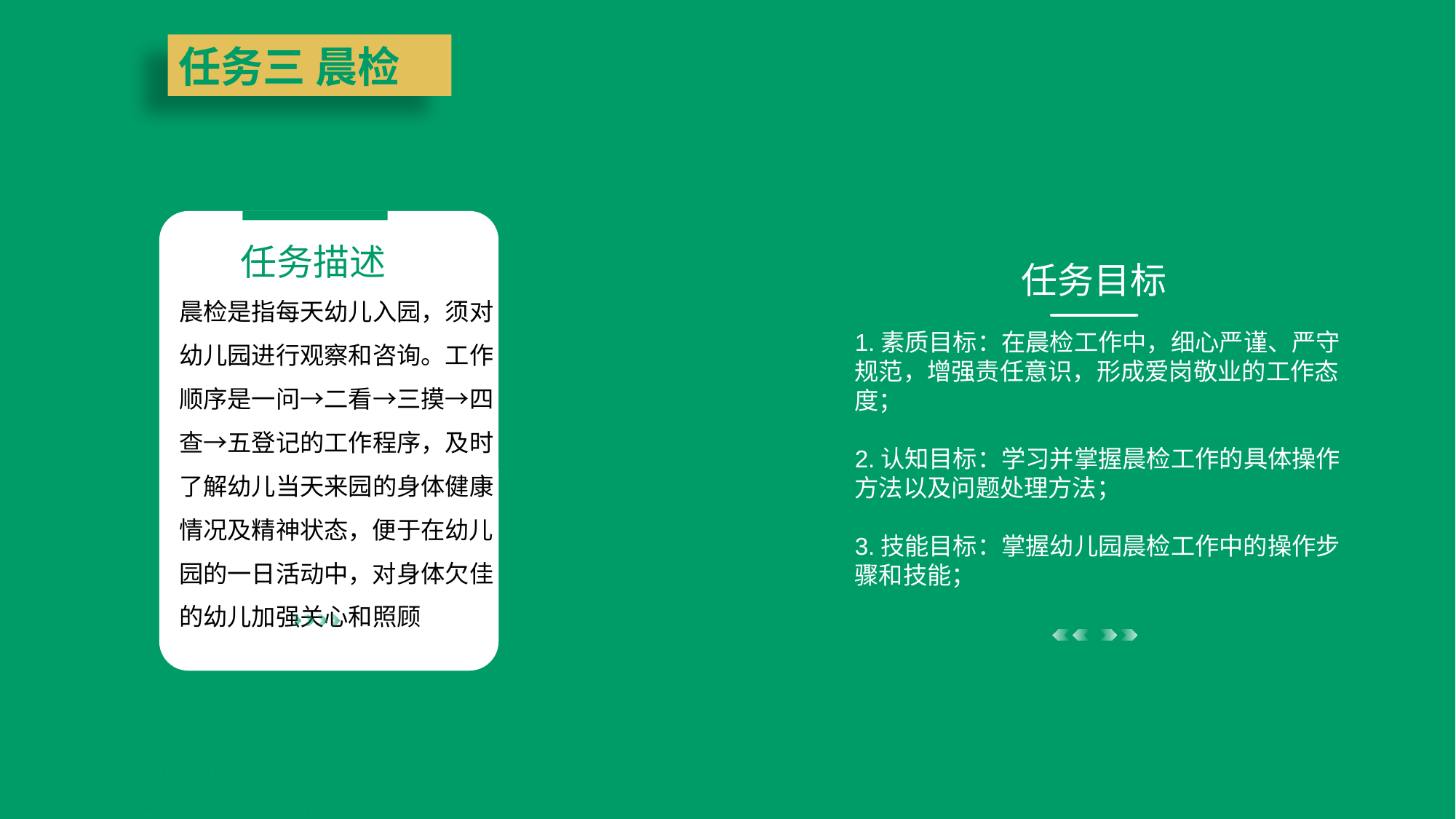

任务三 晨检

任务目标
1.素质目标：在晨检工作中，细心严谨、严守规范，增强责任意识，形成爱岗敬业的工作态度；

2.认知目标：学习并掌握晨检工作的具体操作方法以及问题处理方法；

3.技能目标：掌握幼儿园晨检工作中的操作步骤和技能；

任务描述
晨检是指每天幼儿入园，须对幼儿园进行观察和咨询。工作顺序是一问→二看→三摸→四查→五登记的工作程序，及时了解幼儿当天来园的身体健康情况及精神状态，便于在幼儿园的一日活动中，对身体欠佳的幼儿加强关心和照顾